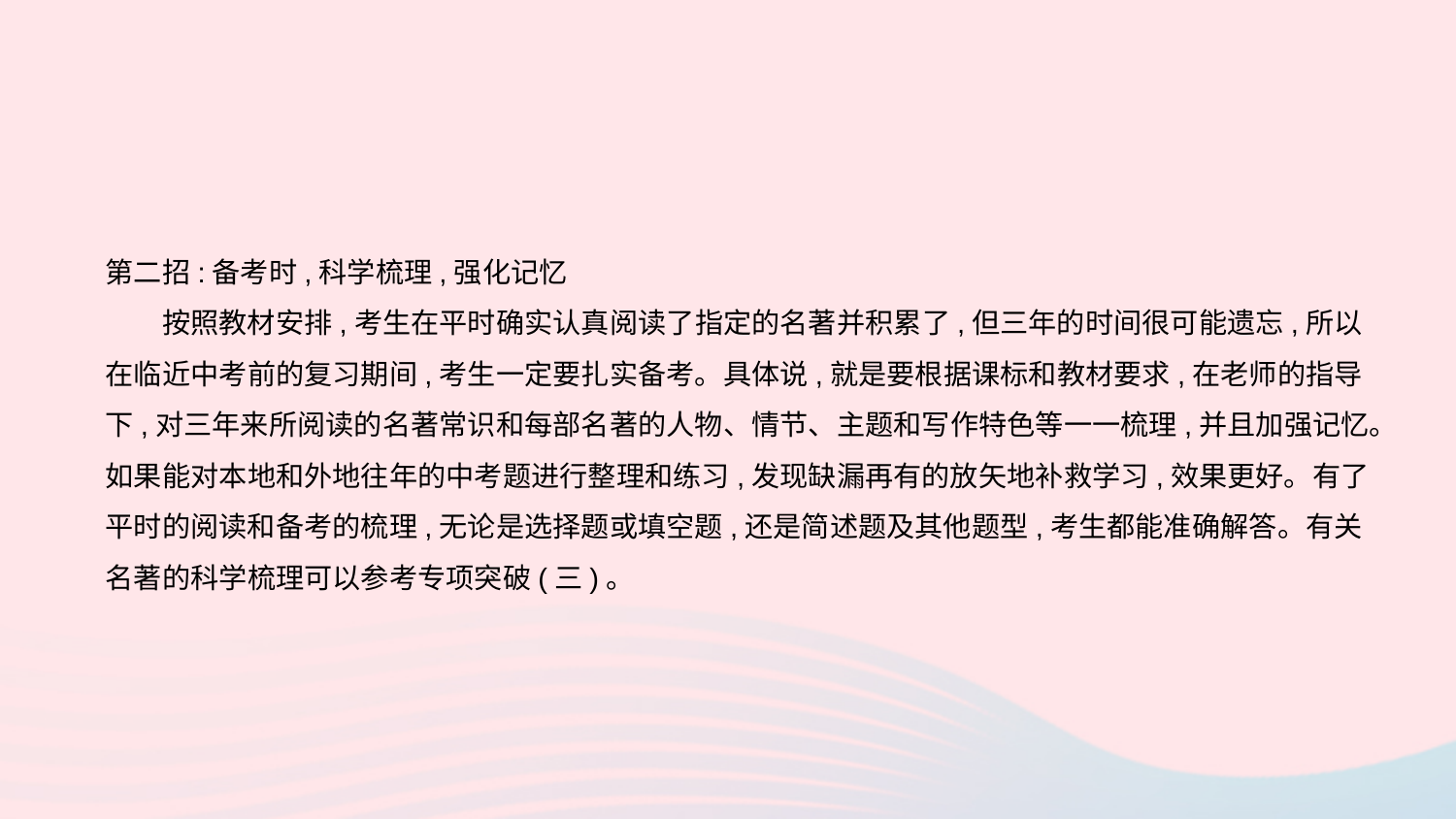

第二招:备考时,科学梳理,强化记忆
　　按照教材安排,考生在平时确实认真阅读了指定的名著并积累了,但三年的时间很可能遗忘,所以在临近中考前的复习期间,考生一定要扎实备考。具体说,就是要根据课标和教材要求,在老师的指导下,对三年来所阅读的名著常识和每部名著的人物、情节、主题和写作特色等一一梳理,并且加强记忆。如果能对本地和外地往年的中考题进行整理和练习,发现缺漏再有的放矢地补救学习,效果更好。有了平时的阅读和备考的梳理,无论是选择题或填空题,还是简述题及其他题型,考生都能准确解答。有关名著的科学梳理可以参考专项突破(三)。